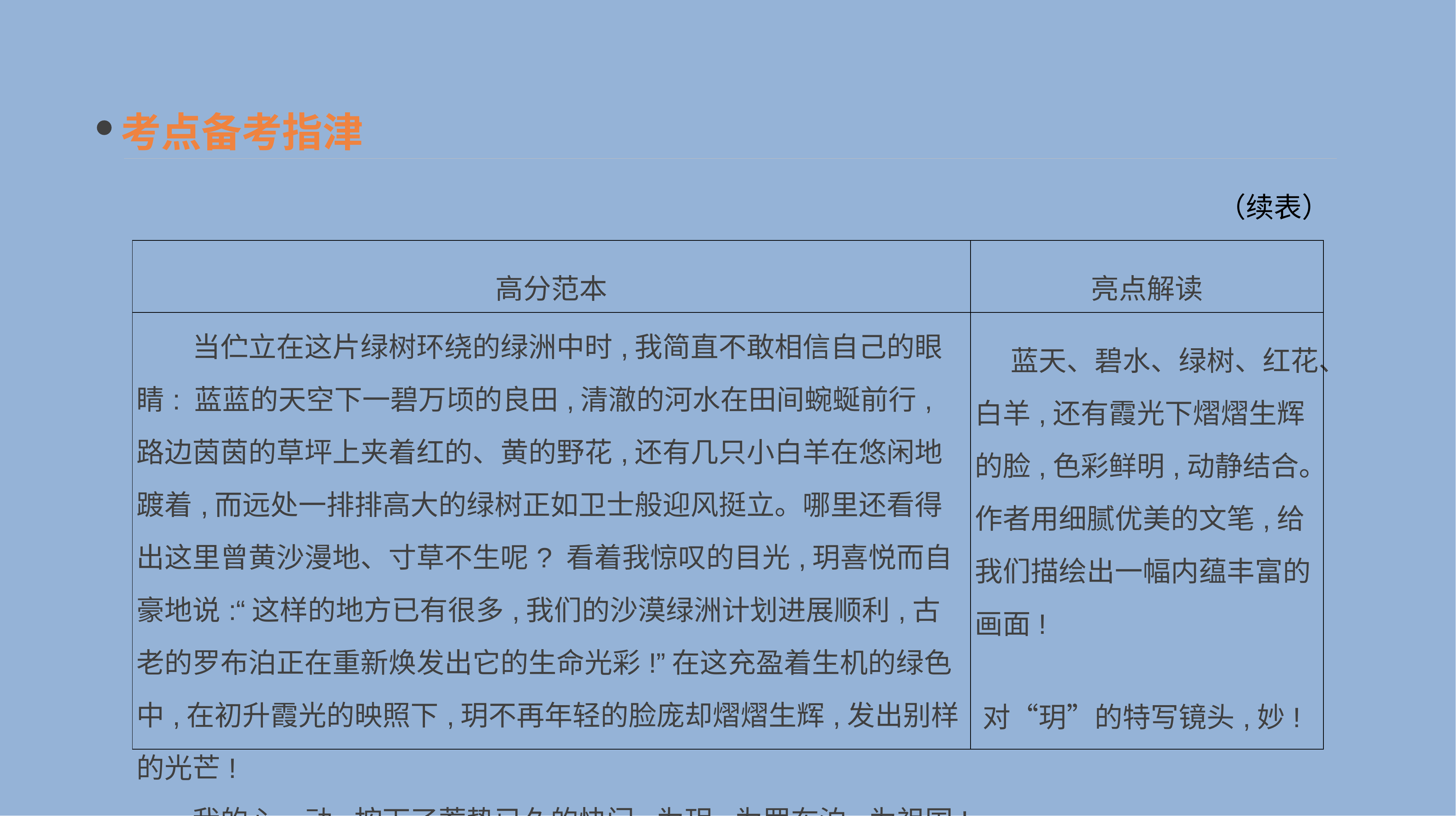

考点备考指津

（续表）
| 高分范本 | 亮点解读 |
| --- | --- |
| 当伫立在这片绿树环绕的绿洲中时,我简直不敢相信自己的眼睛: 蓝蓝的天空下一碧万顷的良田,清澈的河水在田间蜿蜒前行,路边茵茵的草坪上夹着红的、黄的野花,还有几只小白羊在悠闲地踱着,而远处一排排高大的绿树正如卫士般迎风挺立。哪里还看得出这里曾黄沙漫地、寸草不生呢? 看着我惊叹的目光,玥喜悦而自豪地说:“这样的地方已有很多,我们的沙漠绿洲计划进展顺利,古老的罗布泊正在重新焕发出它的生命光彩!”在这充盈着生机的绿色中,在初升霞光的映照下,玥不再年轻的脸庞却熠熠生辉,发出别样的光芒! 　　我的心一动,按下了蓄势已久的快门,为玥,为罗布泊,为祖国! | 蓝天、碧水、绿树、红花、白羊,还有霞光下熠熠生辉的脸,色彩鲜明,动静结合。作者用细腻优美的文笔,给我们描绘出一幅内蕴丰富的画面! 对“玥”的特写镜头,妙! |